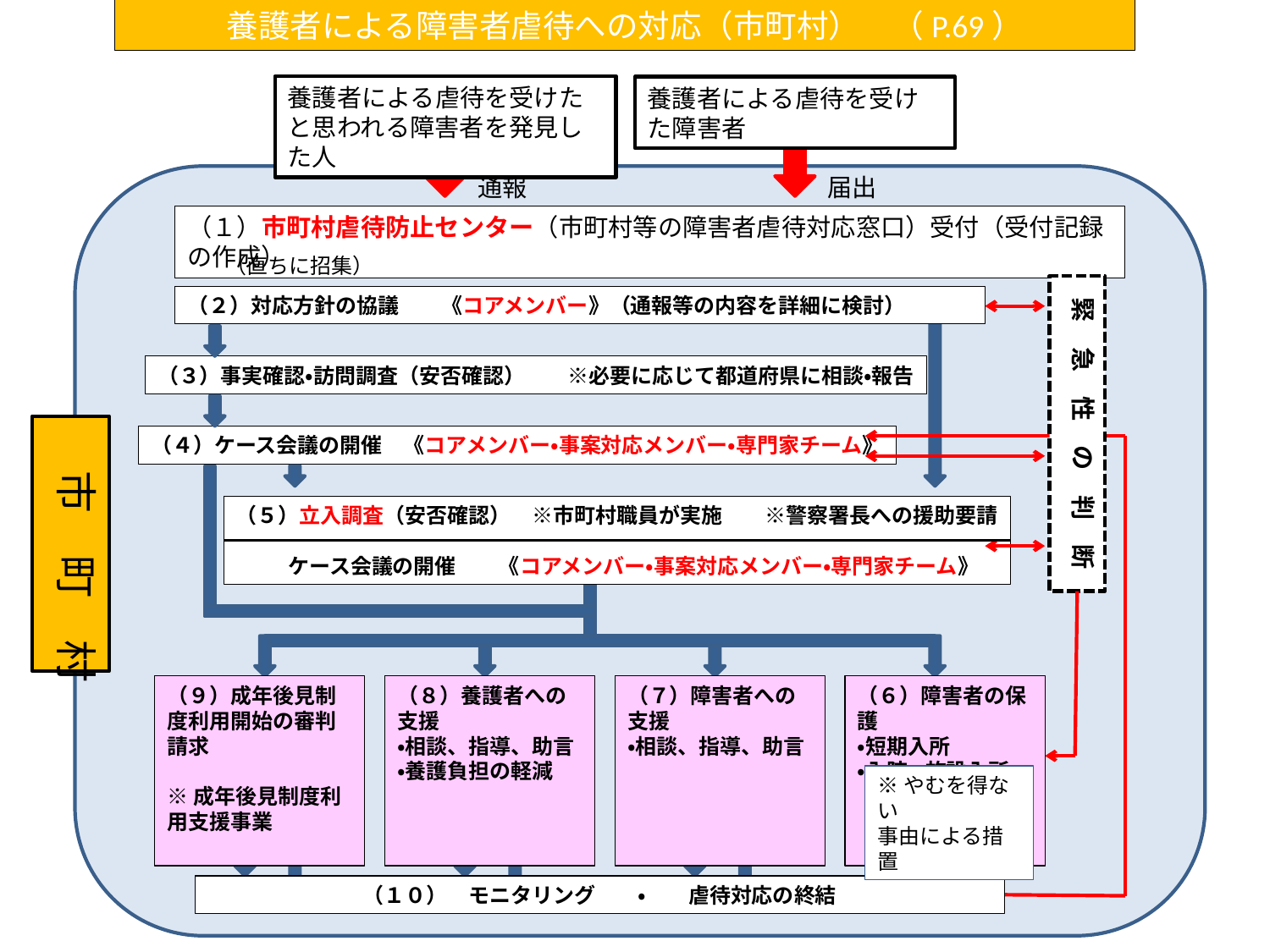

養護者による障害者虐待への対応（市町村）　（P.69）
養護者による虐待を受けたと思われる障害者を発見した人
養護者による虐待を受けた障害者

通報
届出
（１）市町村虐待防止センター（市町村等の障害者虐待対応窓口）受付（受付記録の作成）

（直ちに招集）
緊　急　性　の　判　断
（２）対応方針の協議　　《コアメンバー》（通報等の内容を詳細に検討）

（３）事実確認・訪問調査（安否確認）　　※必要に応じて都道府県に相談・報告

　市　町　村
（４）ケース会議の開催　《コアメンバー・事案対応メンバー・専門家チーム》

（５）立入調査（安否確認）　※市町村職員が実施　　※警察署長への援助要請

　　  ケース会議の開催　　《コアメンバー・事案対応メンバー・専門家チーム》

（９）成年後見制度利用開始の審判請求

※成年後見制度利用支援事業

（８）養護者への支援
・相談、指導、助言
・養護負担の軽減

（７）障害者への支援
・相談、指導、助言

（６）障害者の保護
・短期入所
・入院 ・ 施設入所

※やむを得ない
事由による措置

（１０）　モニタリング　　・　　虐待対応の終結